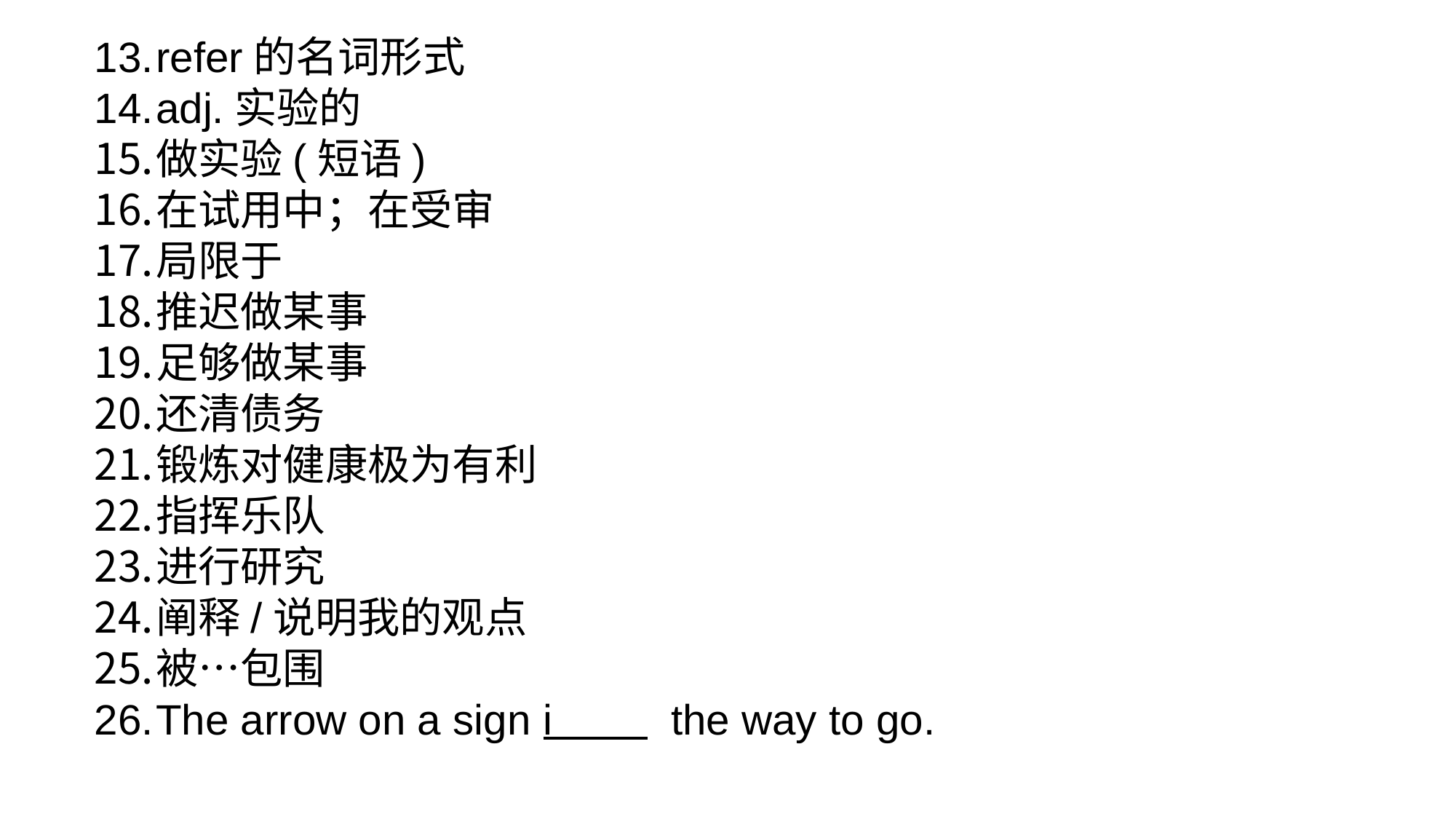

refer的名词形式
adj.实验的
做实验(短语)
在试用中；在受审
局限于
推迟做某事
足够做某事
还清债务
锻炼对健康极为有利
指挥乐队
进行研究
阐释/说明我的观点
被…包围
The arrow on a sign i          the way to go.